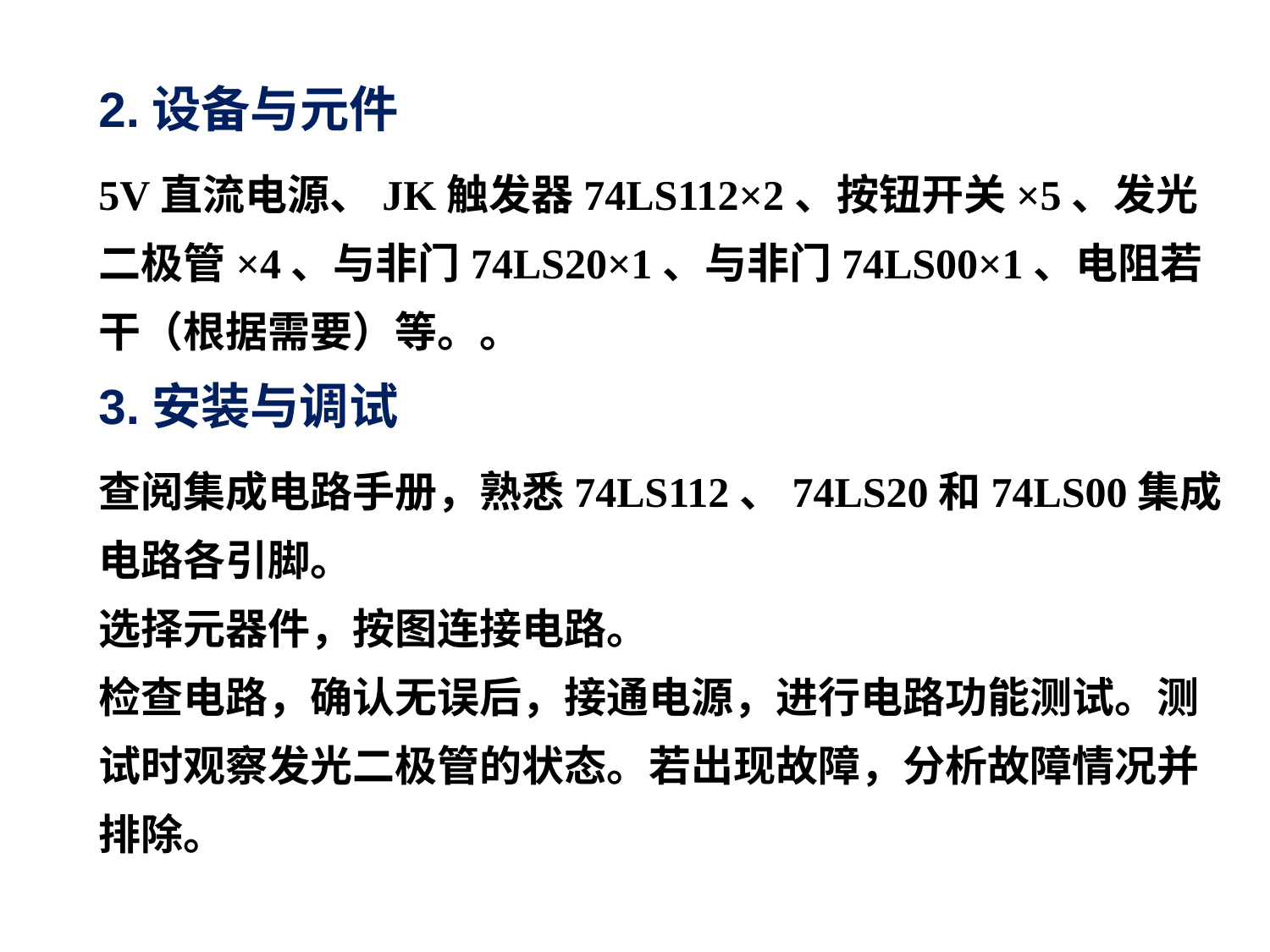

2.设备与元件
5V直流电源、JK触发器74LS112×2、按钮开关×5、发光二极管×4、与非门74LS20×1、与非门74LS00×1、电阻若干（根据需要）等。。

3.安装与调试
查阅集成电路手册，熟悉74LS112、74LS20和74LS00集成电路各引脚。
选择元器件，按图连接电路。
检查电路，确认无误后，接通电源，进行电路功能测试。测试时观察发光二极管的状态。若出现故障，分析故障情况并排除。